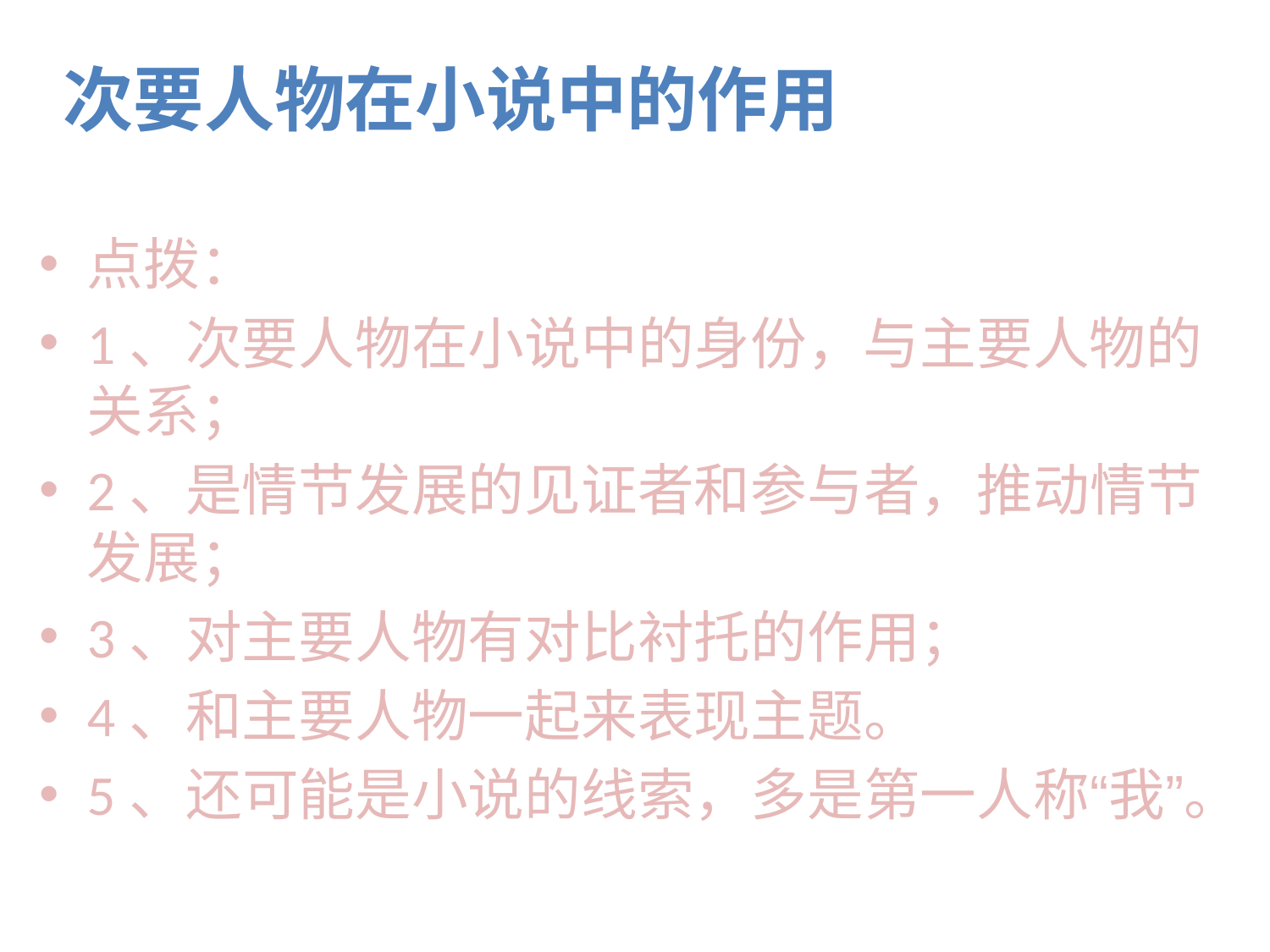

次要人物在小说中的作用
点拨：
1、次要人物在小说中的身份，与主要人物的关系；
2、是情节发展的见证者和参与者，推动情节发展；
3、对主要人物有对比衬托的作用；
4、和主要人物一起来表现主题。
5、还可能是小说的线索，多是第一人称“我”。